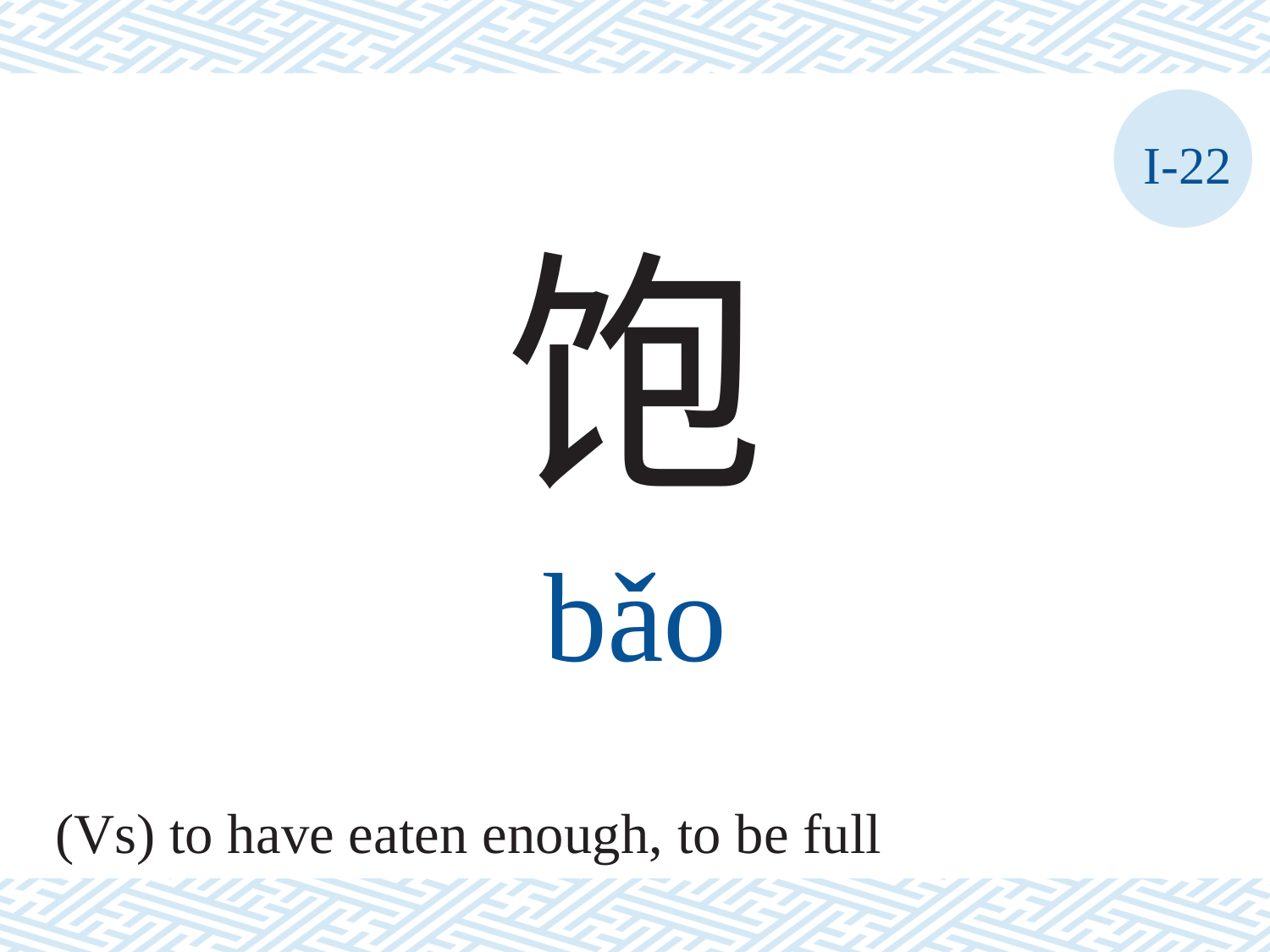

I-22
饱
bǎo
(Vs) to have eaten enough, to be full